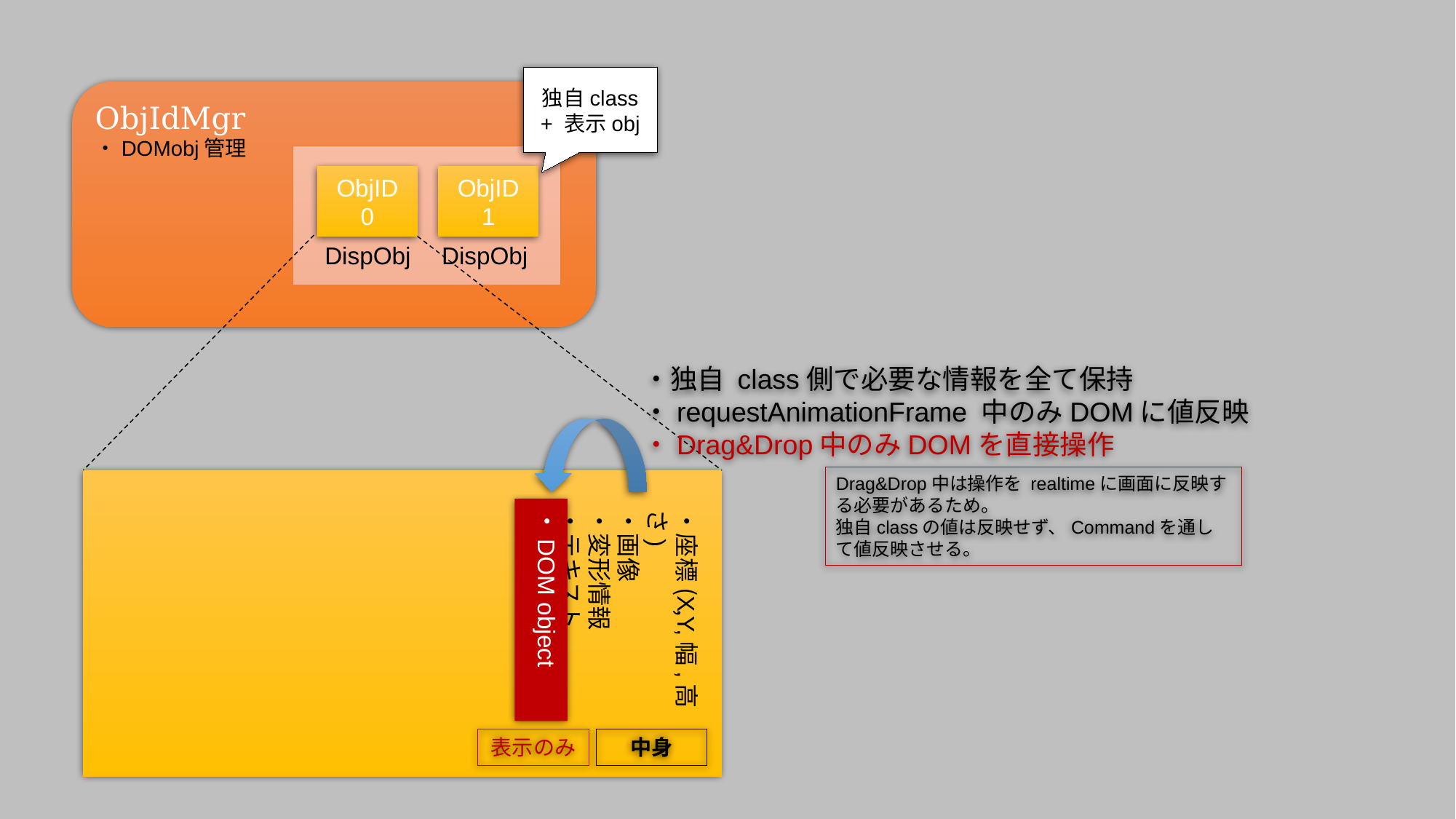

独自class + 表示obj
ObjIdMgr
・DOMobj管理

ObjID
0
ObjID
1
DispObj
DispObj
・独自 class側で必要な情報を全て保持
・requestAnimationFrame 中のみDOMに値反映
・Drag&Drop中のみDOMを直接操作

Drag&Drop中は操作を realtimeに画面に反映する必要があるため。
独自classの値は反映せず、Commandを通して値反映させる。

・DOM object
・座標(X,Y,幅,高さ)
・画像
・変形情報
・テキスト
表示のみ
中身